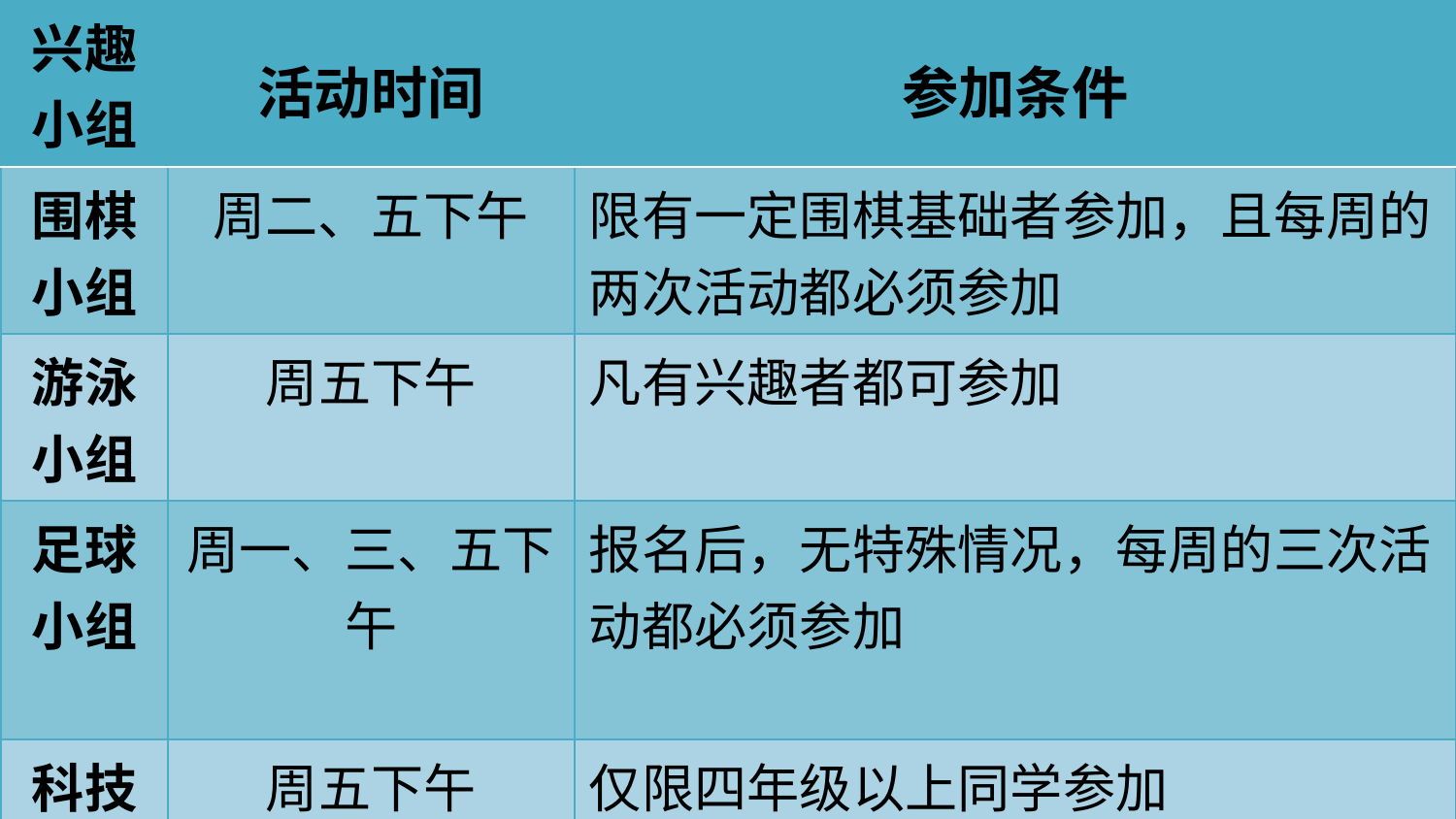

| 兴趣小组 | 活动时间 | 参加条件 |
| --- | --- | --- |
| 围棋小组 | 周二、五下午 | 限有一定围棋基础者参加，且每周的两次活动都必须参加 |
| 游泳小组 | 周五下午 | 凡有兴趣者都可参加 |
| 足球小组 | 周一、三、五下午 | 报名后，无特殊情况，每周的三次活动都必须参加 |
| 科技小组 | 周五下午 | 仅限四年级以上同学参加 |